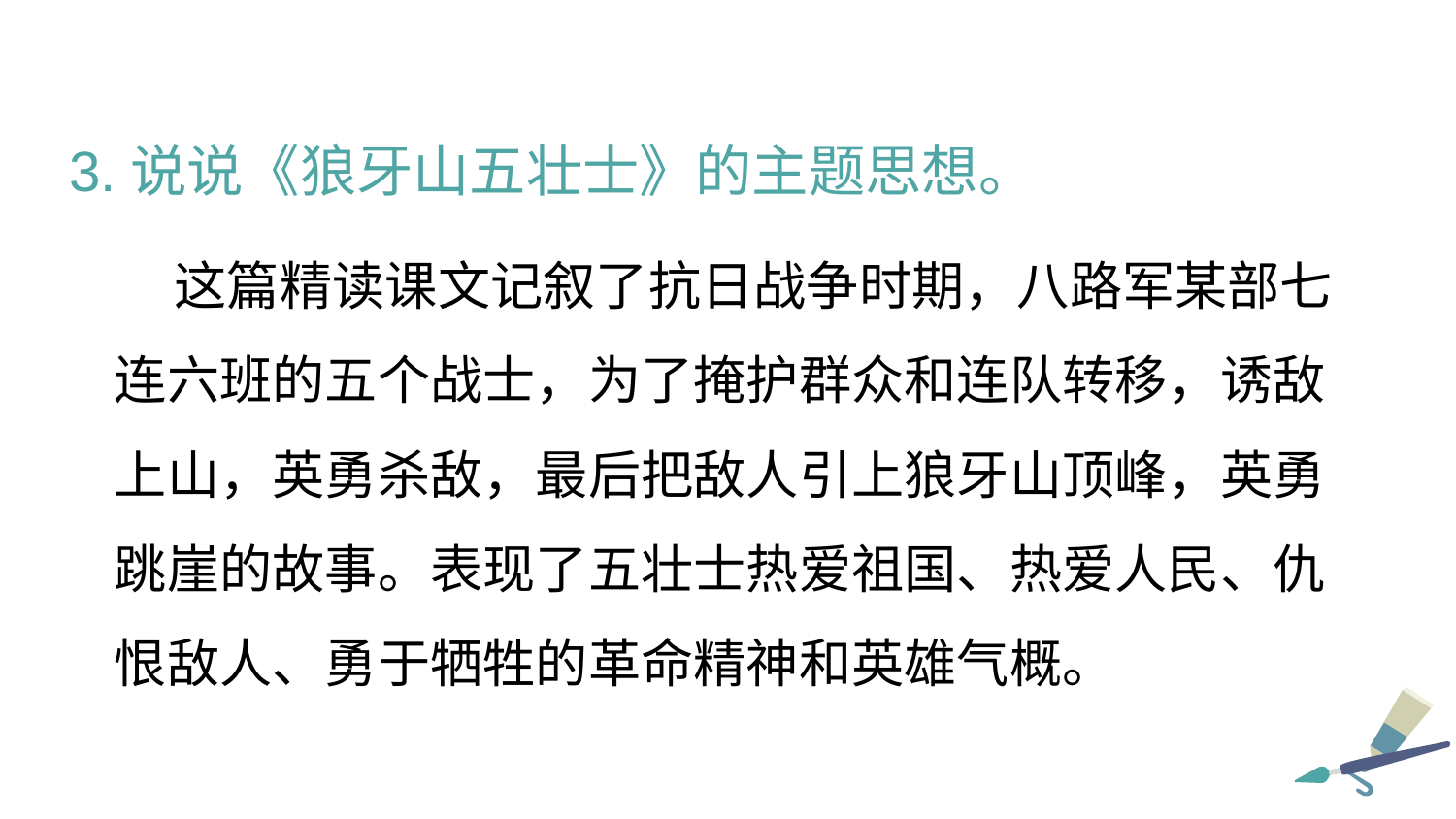

3.说说《狼牙山五壮士》的主题思想。
    这篇精读课文记叙了抗日战争时期，八路军某部七连六班的五个战士，为了掩护群众和连队转移，诱敌上山，英勇杀敌，最后把敌人引上狼牙山顶峰，英勇跳崖的故事。表现了五壮士热爱祖国、热爱人民、仇恨敌人、勇于牺牲的革命精神和英雄气概。